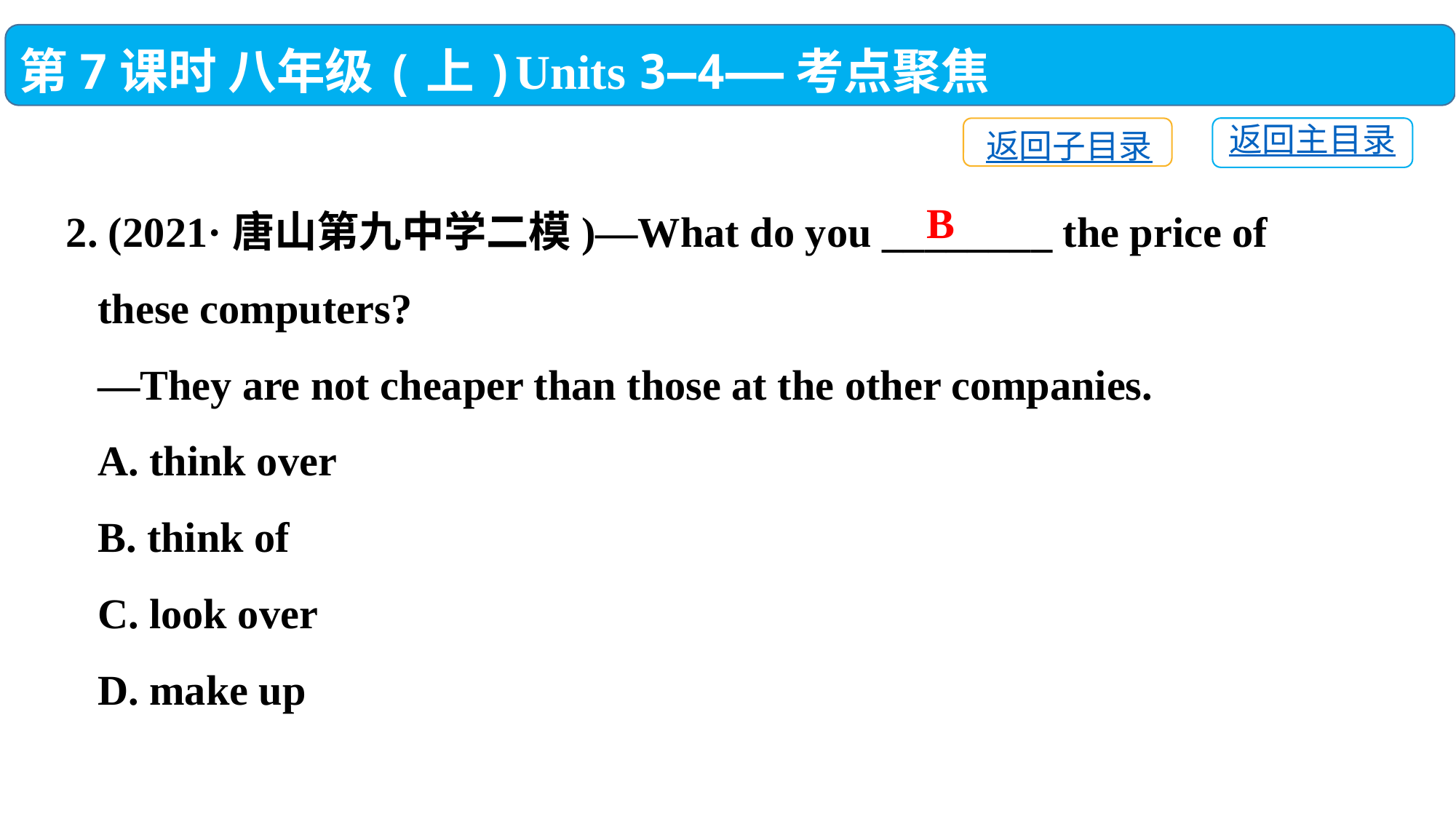

第7课时 八年级(上)Units 3—4——考点聚焦
返回主目录

返回子目录
2. (2021·唐山第九中学二模)—What do you ________ the price of
   these computers?
   —They are not cheaper than those at the other companies.
   A. think over
   B. think of
   C. look over
   D. make up
B